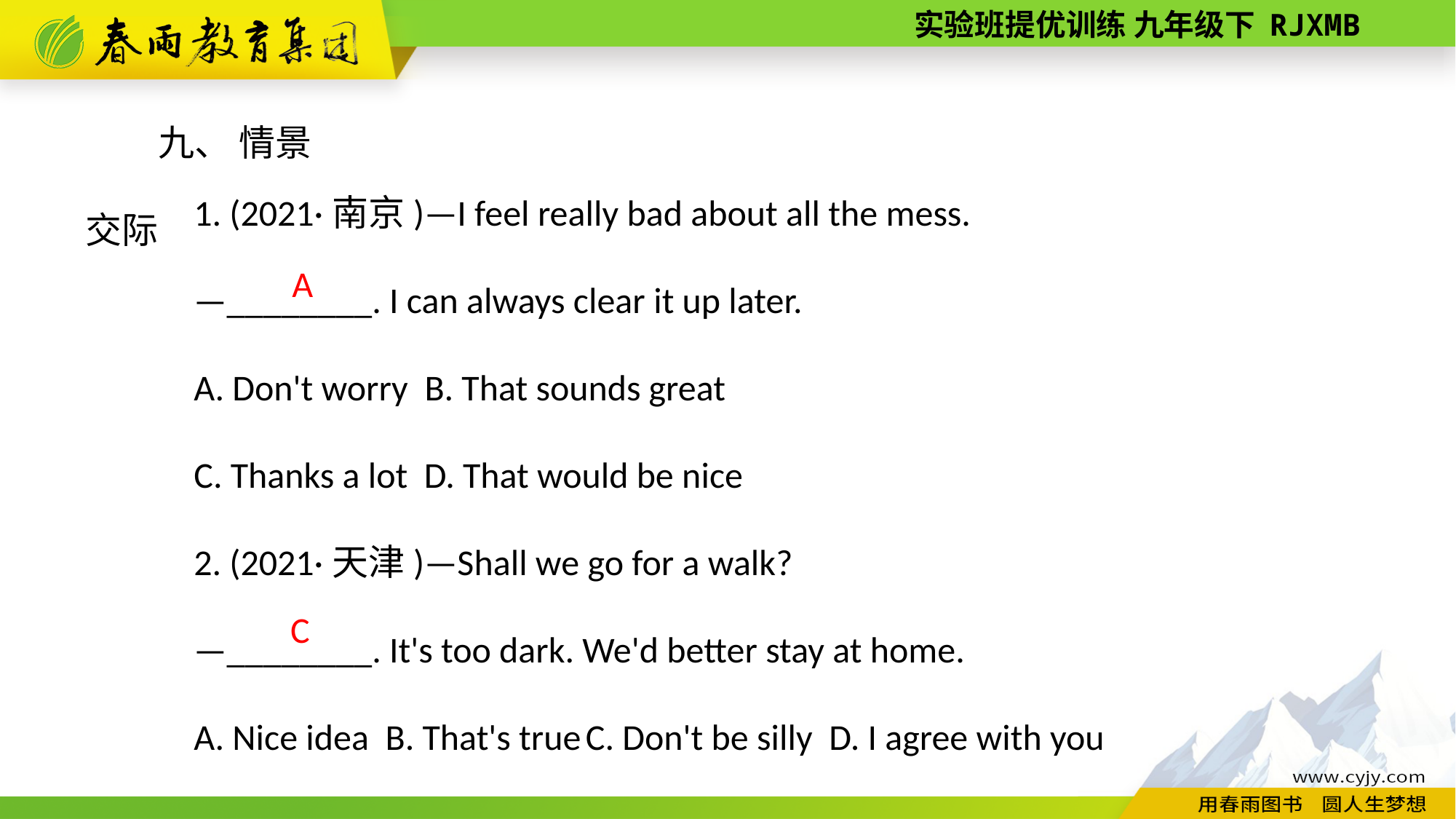

九、 情景交际
1. (2021·南京)—I feel really bad about all the mess.
—________. I can always clear it up later.
A. Don't worry  B. That sounds great
C. Thanks a lot  D. That would be nice
2. (2021·天津)—Shall we go for a walk?
—________. It's too dark. We'd better stay at home.
A. Nice idea  B. That's true C. Don't be silly  D. I agree with you
 A
C